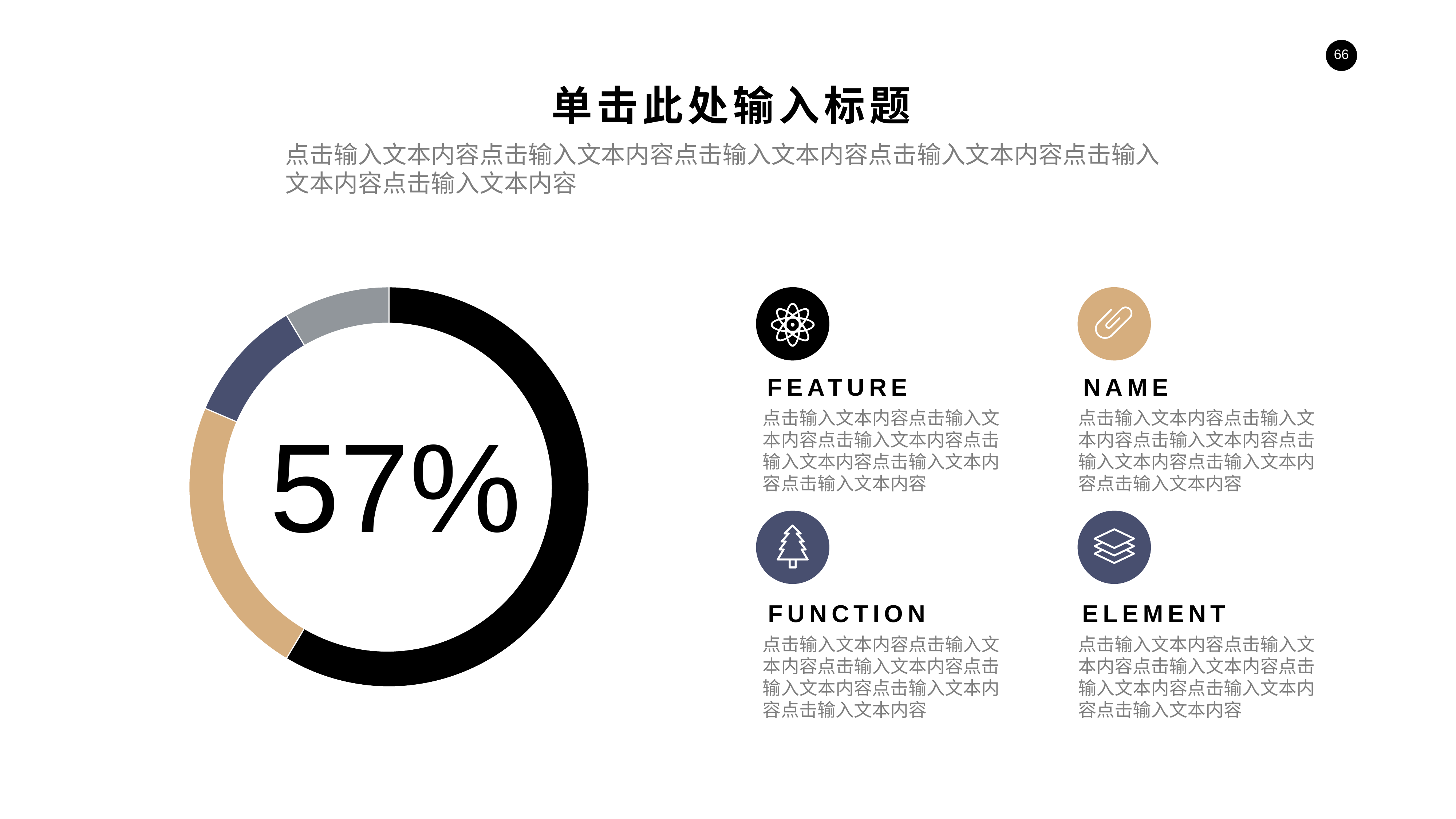

单击此处输入标题
点击输入文本内容点击输入文本内容点击输入文本内容点击输入文本内容点击输入文本内容点击输入文本内容

### Chart

| Category | Sales |
|---|---|
| 1st Qtr | 8.2 |
| 2nd Qtr | 3.2 |
| 3rd Qtr | 1.4 |
| 4th Qtr | 1.2 |

FEATURE
NAME
57%
点击输入文本内容点击输入文本内容点击输入文本内容点击输入文本内容点击输入文本内容点击输入文本内容
点击输入文本内容点击输入文本内容点击输入文本内容点击输入文本内容点击输入文本内容点击输入文本内容

FUNCTION
ELEMENT
点击输入文本内容点击输入文本内容点击输入文本内容点击输入文本内容点击输入文本内容点击输入文本内容
点击输入文本内容点击输入文本内容点击输入文本内容点击输入文本内容点击输入文本内容点击输入文本内容